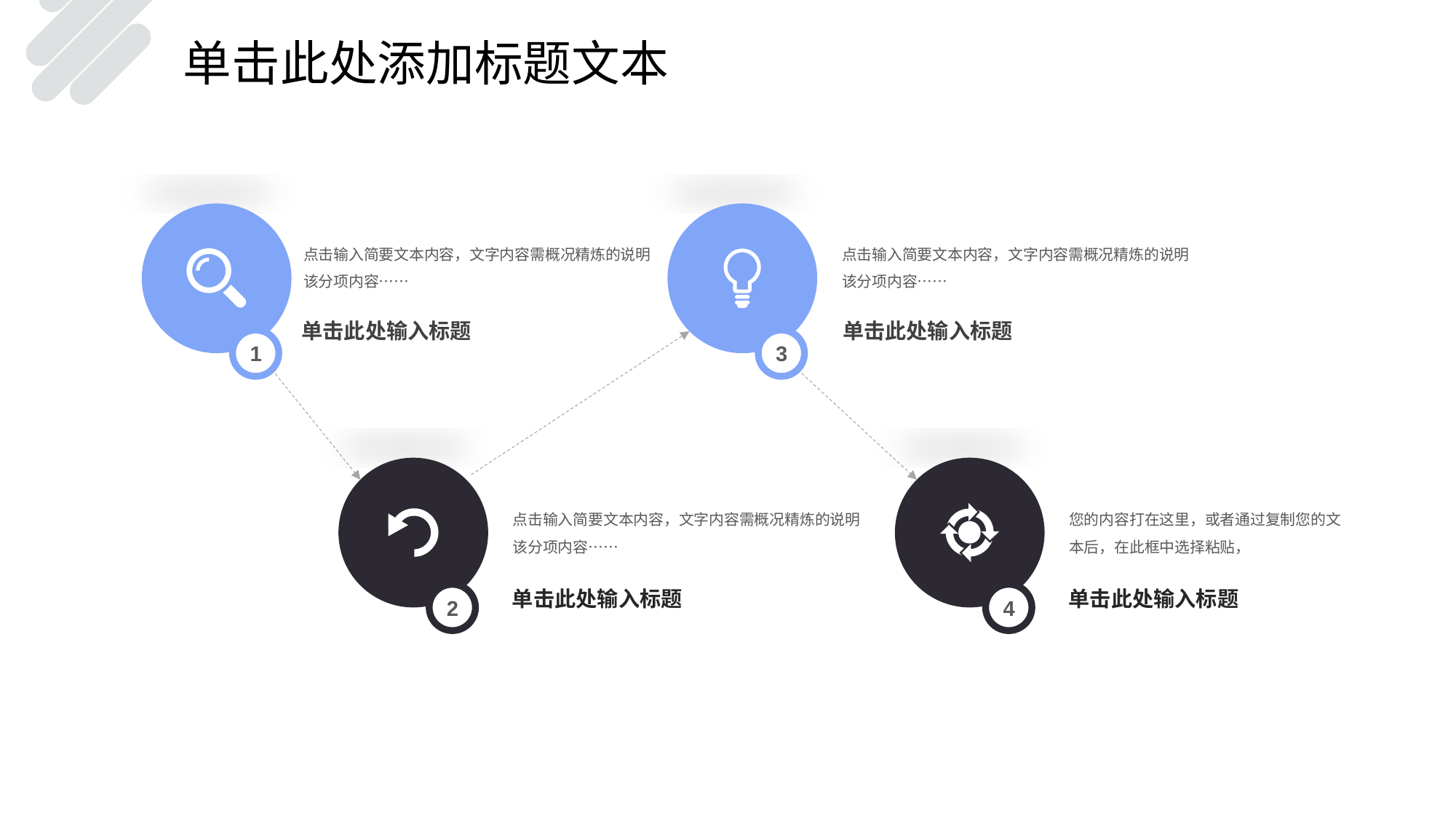

单击此处添加标题文本

点击输入简要文本内容，文字内容需概况精炼的说明该分项内容……
点击输入简要文本内容，文字内容需概况精炼的说明该分项内容……

单击此处输入标题
单击此处输入标题
1
3

点击输入简要文本内容，文字内容需概况精炼的说明该分项内容……
您的内容打在这里，或者通过复制您的文本后，在此框中选择粘贴，

单击此处输入标题
单击此处输入标题
2
4